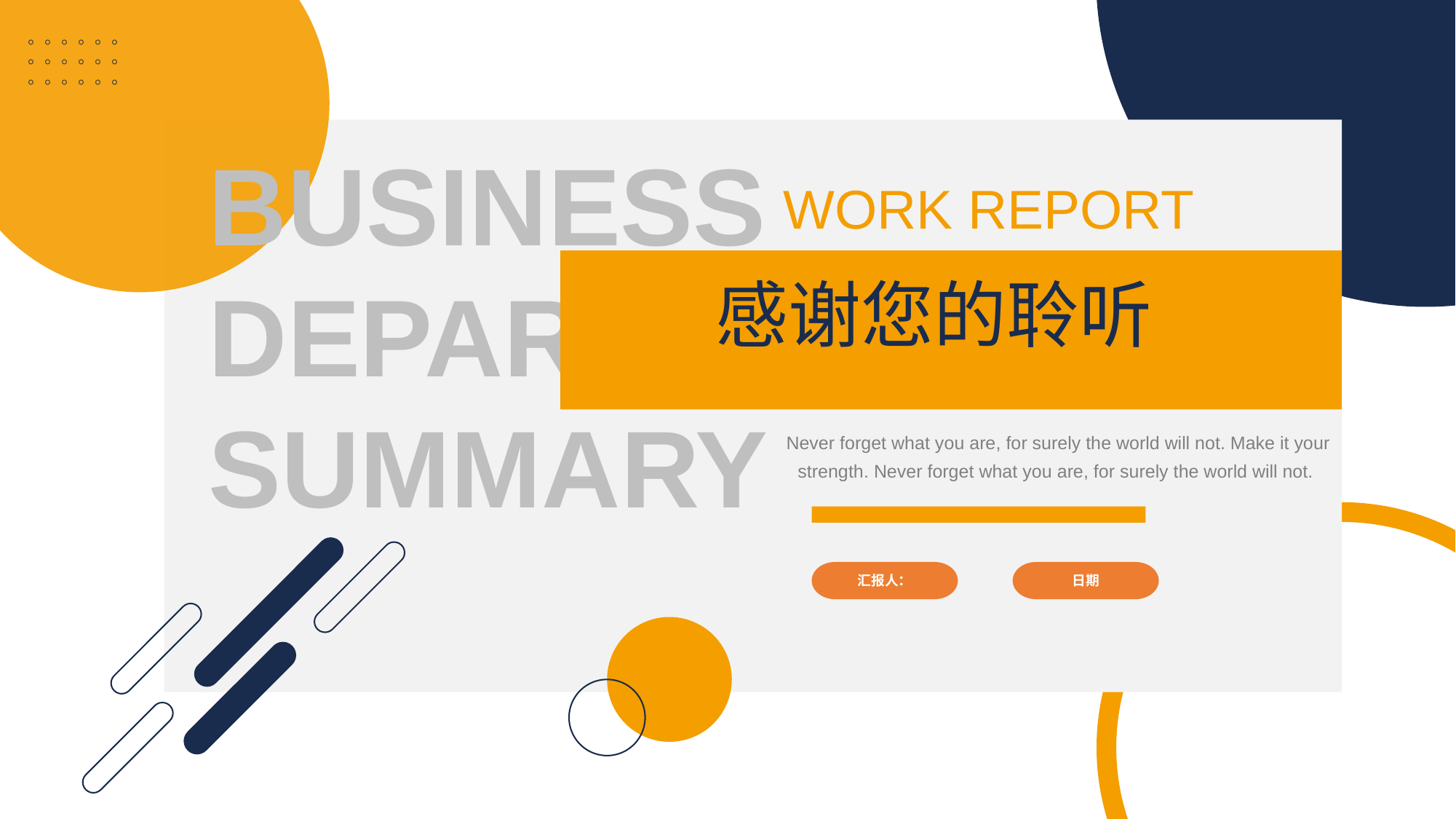

。。。。。。
。。。。。。
。。。。。。

BUSINESS
DEPARTMENT
SUMMARY
WORK REPORT

感谢您的聆听
Never forget what you are, for surely the world will not. Make it your strength. Never forget what you are, for surely the world will not.

汇报人：
日期